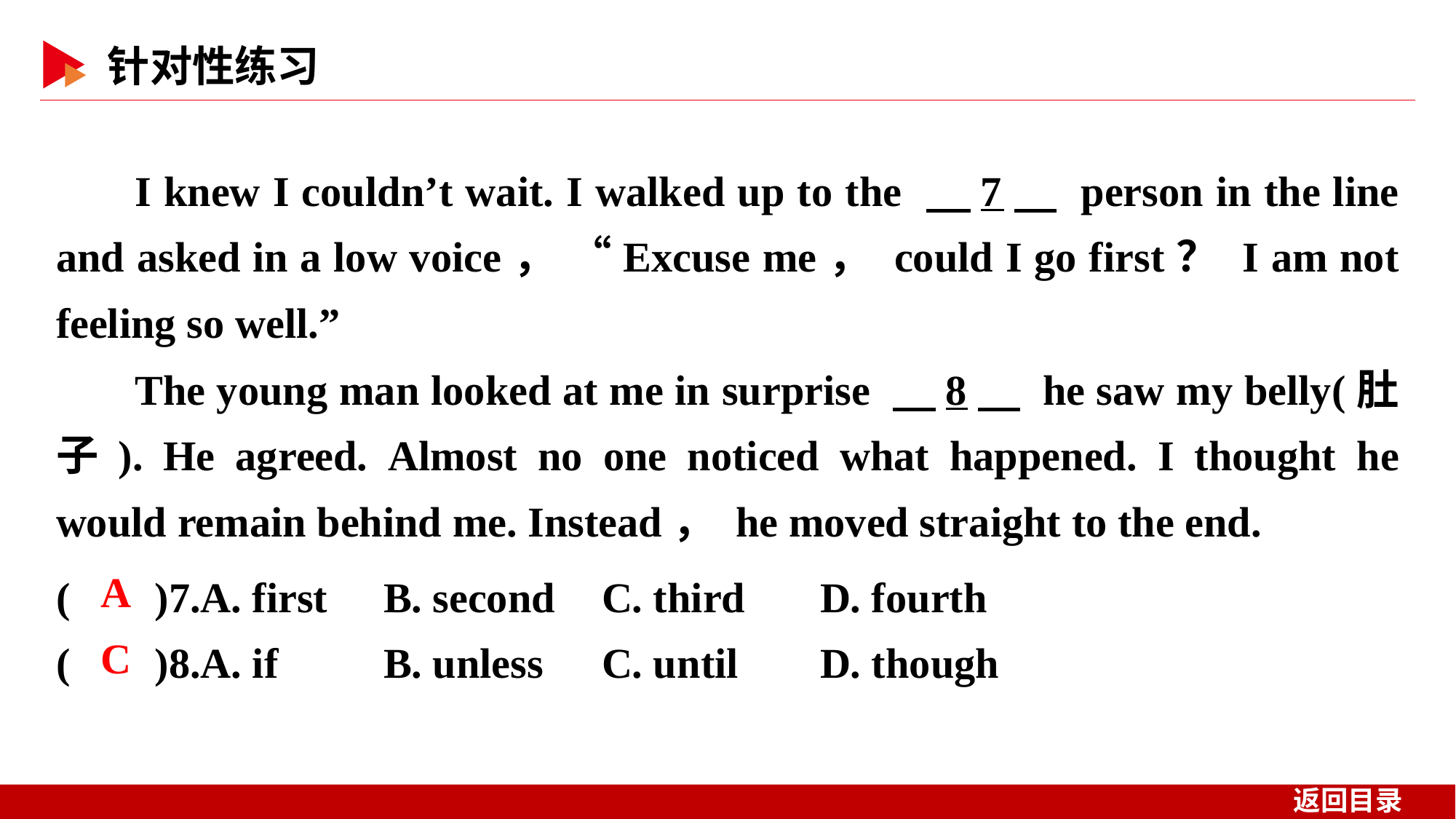

I knew I couldn’t wait. I walked up to the 　7　 person in the line and asked in a low voice， “Excuse me， could I go first？ I am not feeling so well.”
The young man looked at me in surprise 　8　 he saw my belly(肚子). He agreed. Almost no one noticed what happened. I thought he would remain behind me. Instead， he moved straight to the end.
(        )7.A. first    	B. second	C. third    	D. fourth
(        )8.A. if       	B. unless	C. until      	D. though
   A
   C